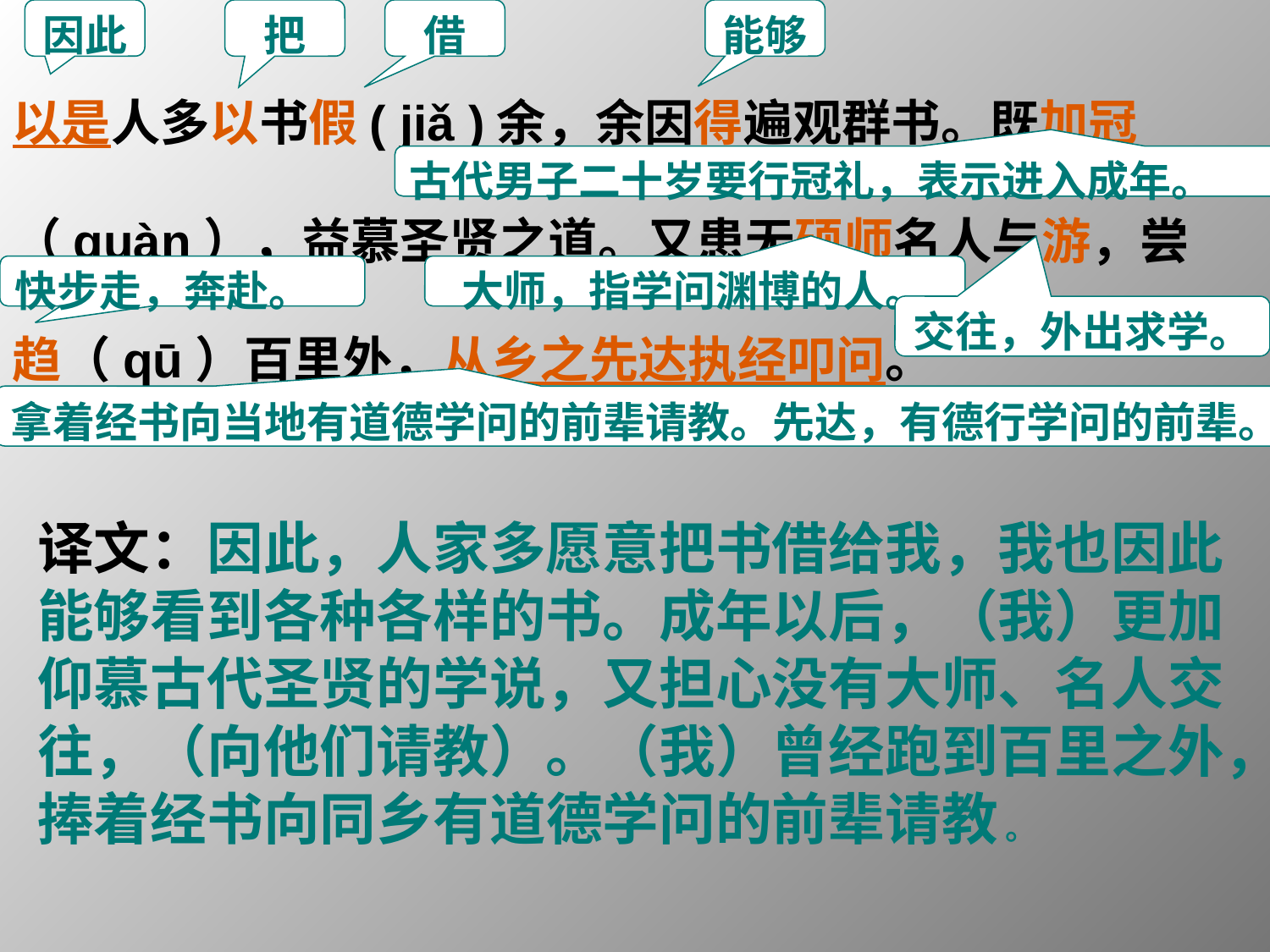

因此
把
借
能够
以是人多以书假( jiǎ )余，余因得遍观群书。既加冠（guàn），益慕圣贤之道。又患无硕师名人与游，尝
趋（qū）百里外，从乡之先达执经叩问。
古代男子二十岁要行冠礼，表示进入成年。
快步走，奔赴。
大师，指学问渊博的人。
交往，外出求学。
拿着经书向当地有道德学问的前辈请教。先达，有德行学问的前辈。
译文：因此，人家多愿意把书借给我，我也因此能够看到各种各样的书。成年以后，（我）更加仰慕古代圣贤的学说，又担心没有大师、名人交往，（向他们请教）。（我）曾经跑到百里之外，捧着经书向同乡有道德学问的前辈请教 。